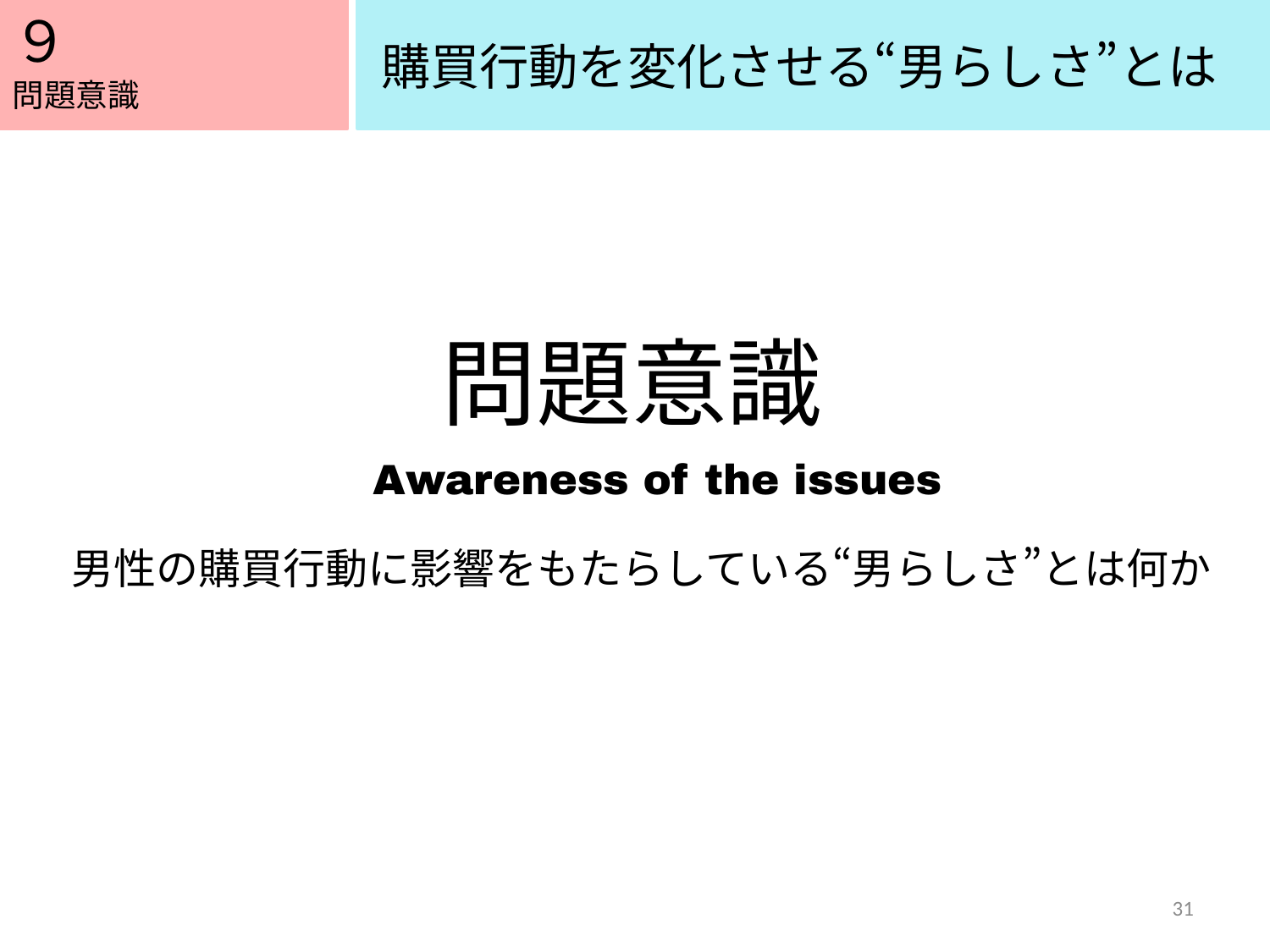

９
５

購買行動を変化させる“男らしさ”とは
問題意識

問題意識
Awareness of the issues
男性の購買行動に影響をもたらしている“男らしさ”とは何か
31